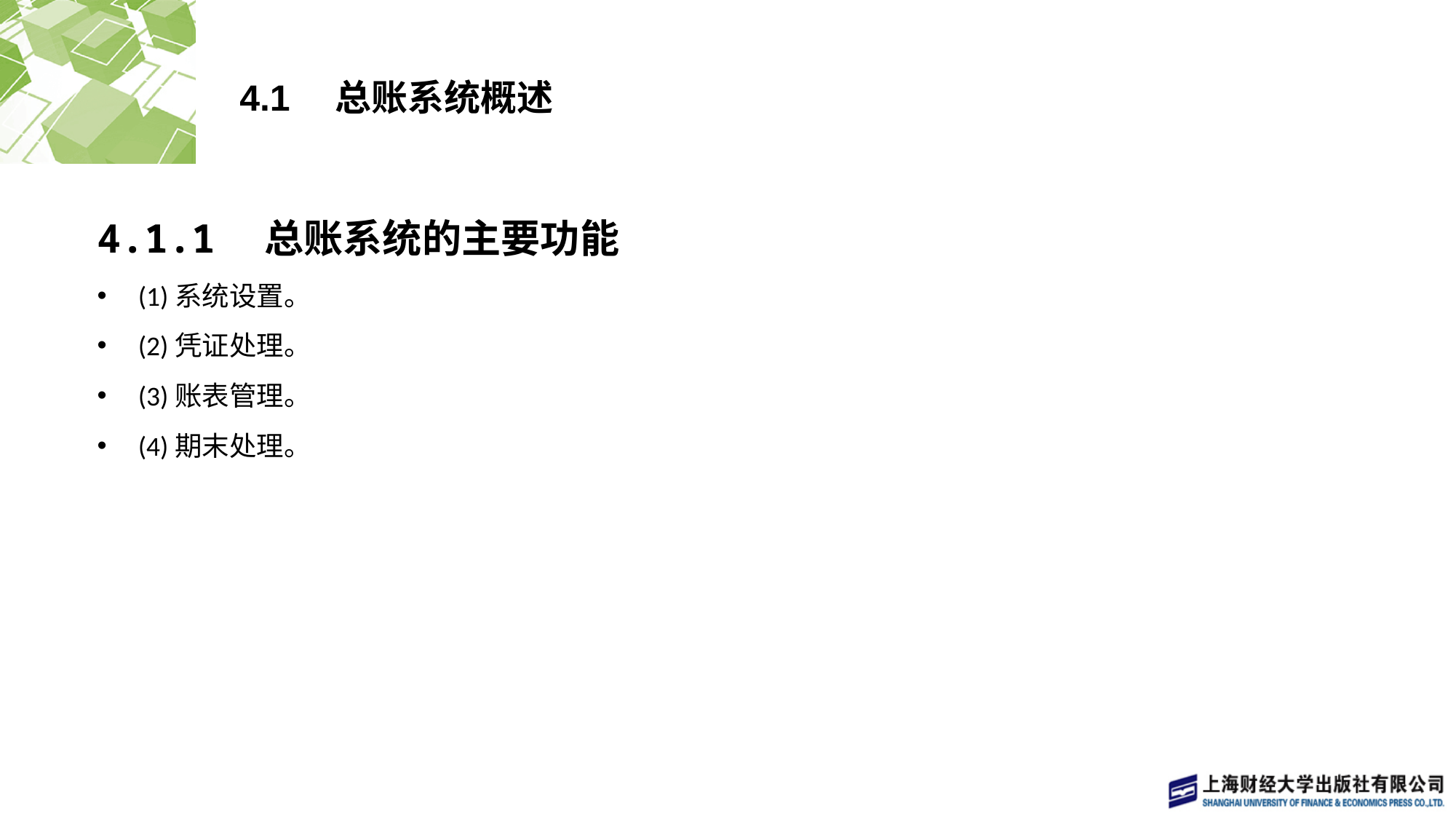

# 4.1　总账系统概述
4.1.1　总账系统的主要功能
(1)系统设置。
(2)凭证处理。
(3)账表管理。
(4)期末处理。